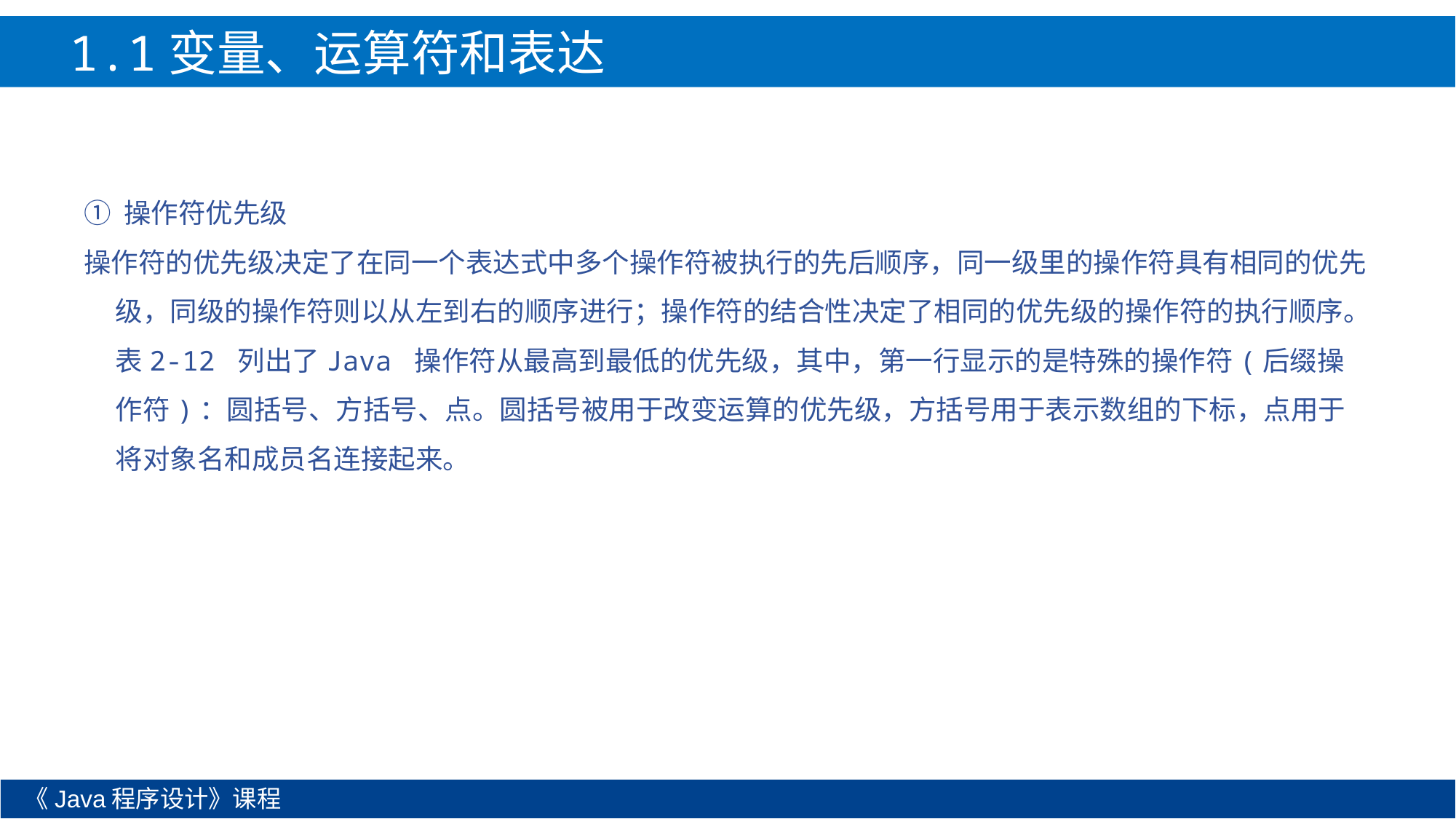

1.1变量、运算符和表达式
① 操作符优先级
操作符的优先级决定了在同一个表达式中多个操作符被执行的先后顺序，同一级里的操作符具有相同的优先级，同级的操作符则以从左到右的顺序进行；操作符的结合性决定了相同的优先级的操作符的执行顺序。表2-12 列出了Java 操作符从最高到最低的优先级，其中，第一行显示的是特殊的操作符(后缀操作符)：圆括号、方括号、点。圆括号被用于改变运算的优先级，方括号用于表示数组的下标，点用于将对象名和成员名连接起来。
《Java程序设计》课程